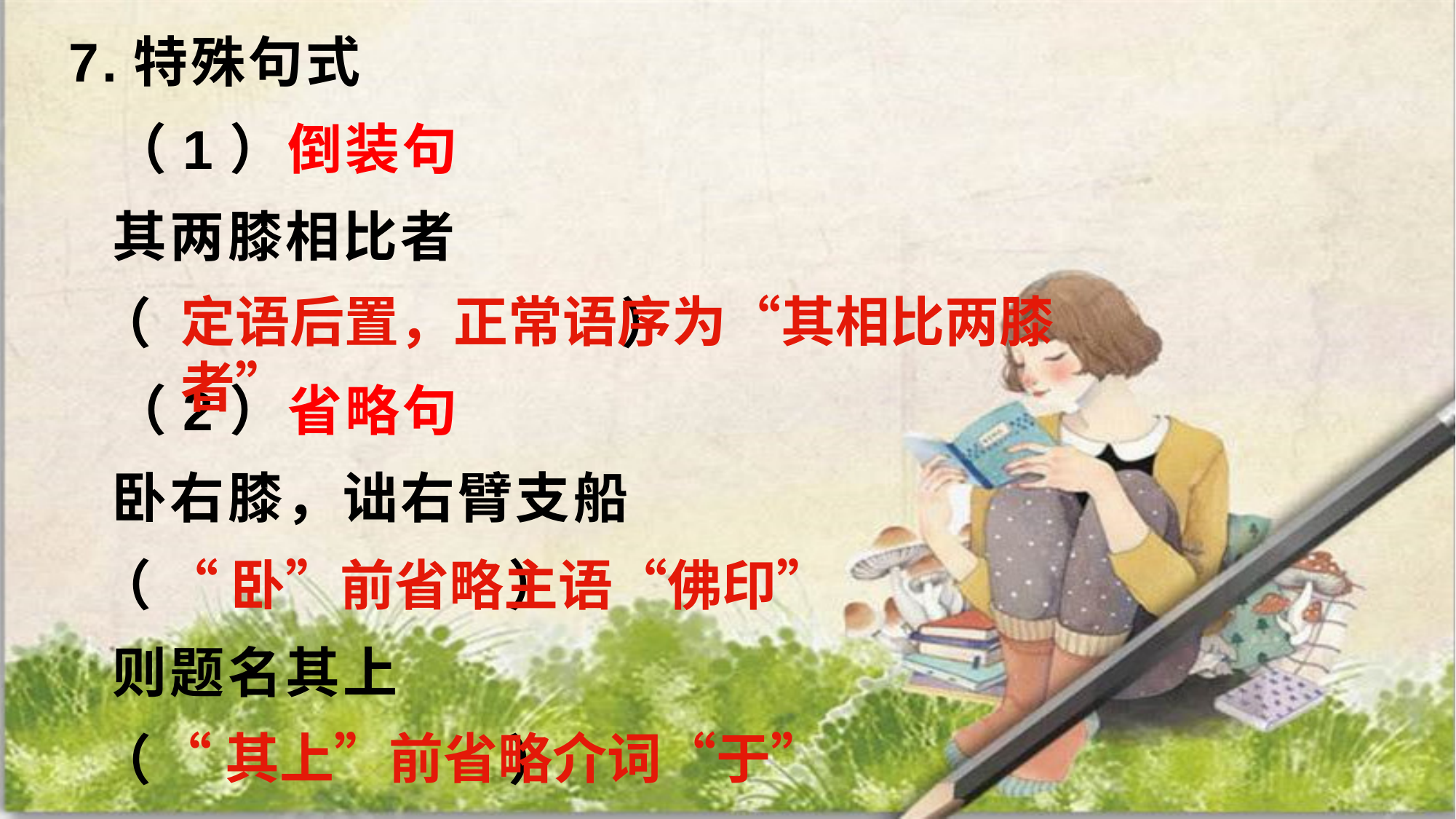

7.特殊句式
  （1）倒装句
  其两膝相比者
 （                                      ）
  （2）省略句
  卧右膝，诎右臂支船
 （                       ）
  则题名其上
 （                       ）
定语后置，正常语序为“其相比两膝者”
“卧”前省略主语“佛印”
“其上”前省略介词“于”